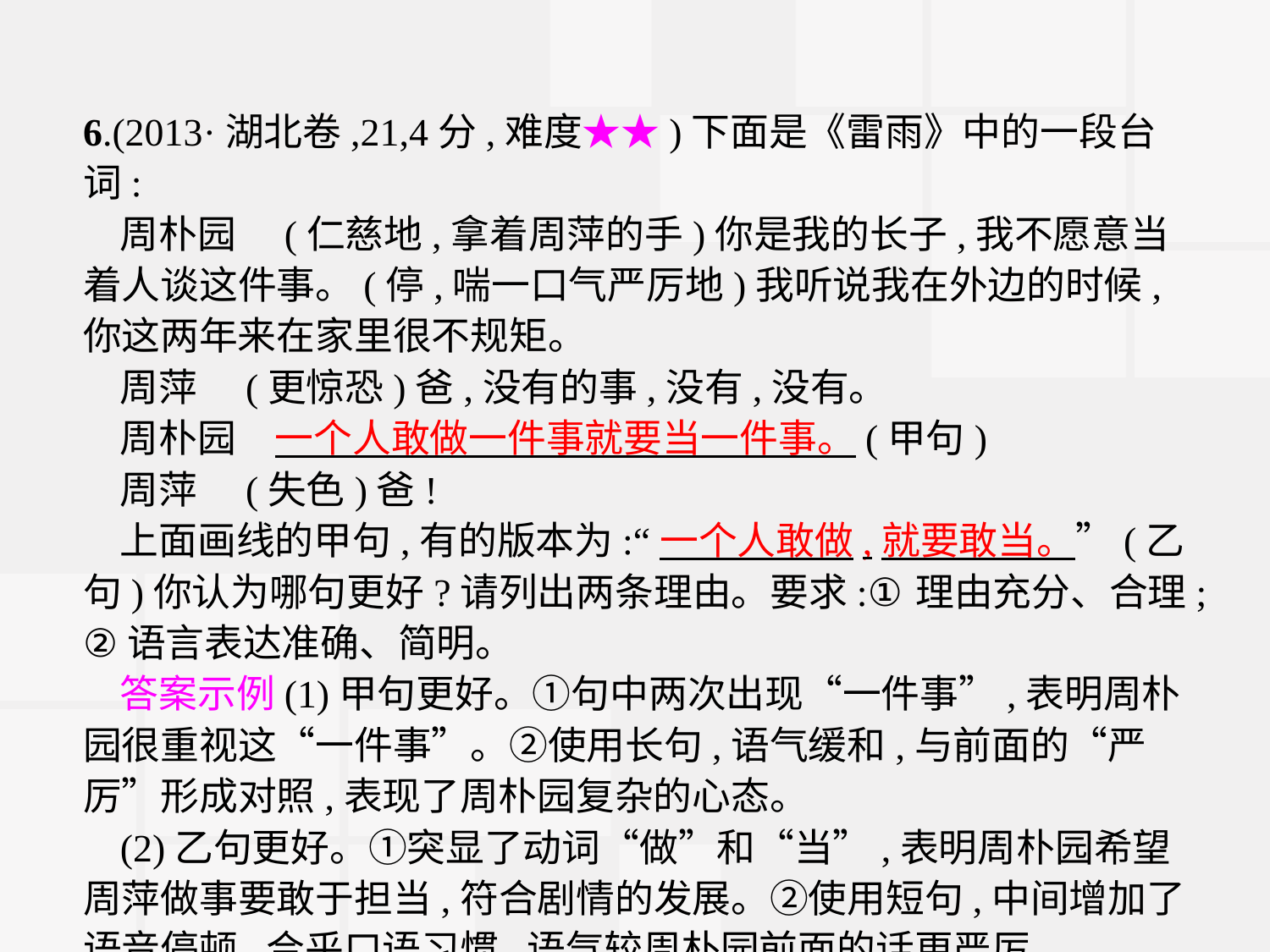

6.(2013·湖北卷,21,4分,难度★★)下面是《雷雨》中的一段台词:
周朴园　(仁慈地,拿着周萍的手)你是我的长子,我不愿意当着人谈这件事。(停,喘一口气严厉地)我听说我在外边的时候,你这两年来在家里很不规矩。
周萍　(更惊恐)爸,没有的事,没有,没有。
周朴园　一个人敢做一件事就要当一件事。(甲句)
周萍　(失色)爸!
上面画线的甲句,有的版本为:“一个人敢做,就要敢当。”(乙句)你认为哪句更好?请列出两条理由。要求:①理由充分、合理;②语言表达准确、简明。
答案示例(1)甲句更好。①句中两次出现“一件事”,表明周朴园很重视这“一件事”。②使用长句,语气缓和,与前面的“严厉”形成对照,表现了周朴园复杂的心态。
(2)乙句更好。①突显了动词“做”和“当”,表明周朴园希望周萍做事要敢于担当,符合剧情的发展。②使用短句,中间增加了语音停顿,合乎口语习惯,语气较周朴园前面的话更严厉。